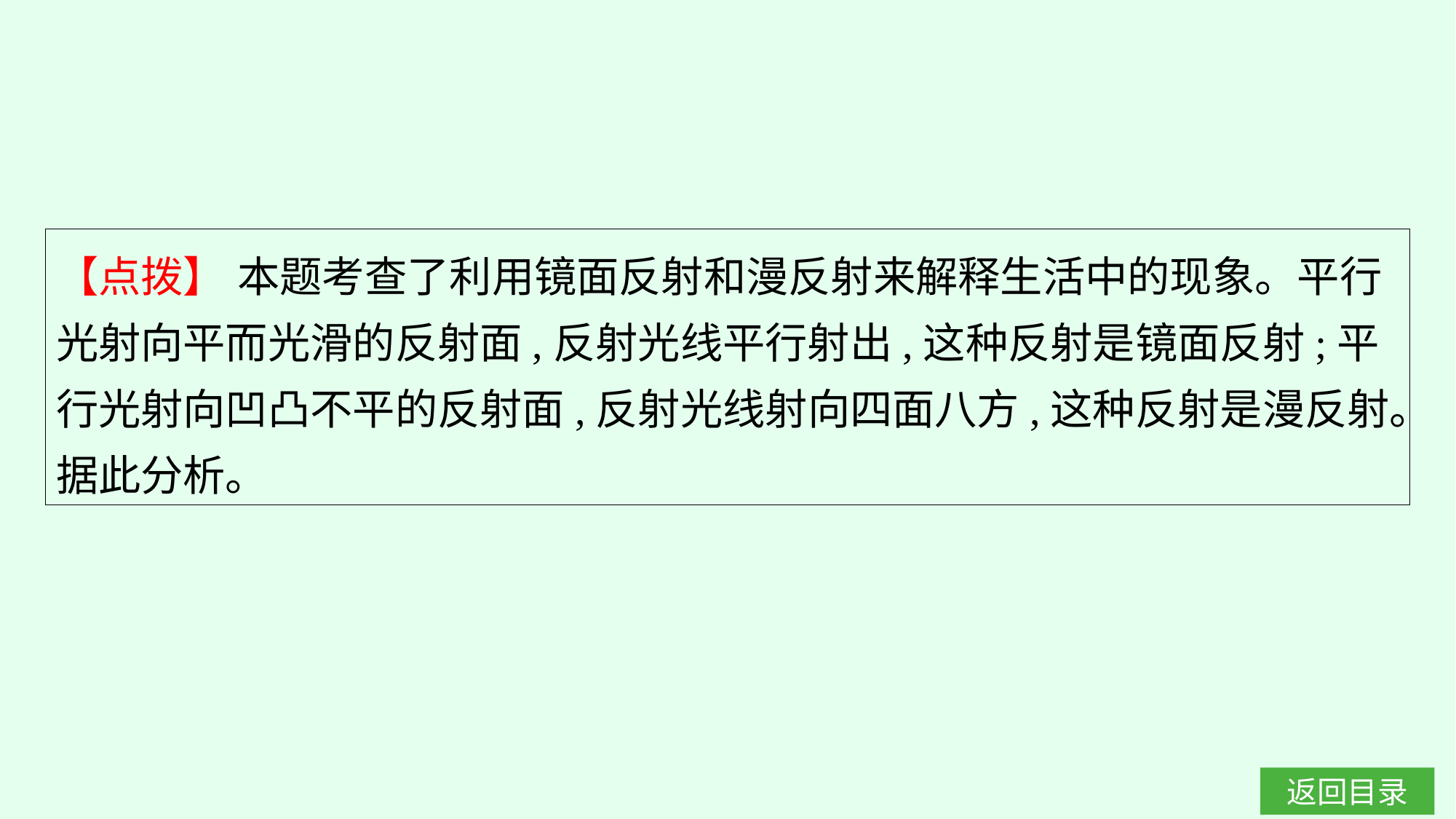

【点拨】 本题考查了利用镜面反射和漫反射来解释生活中的现象。平行光射向平而光滑的反射面,反射光线平行射出,这种反射是镜面反射;平行光射向凹凸不平的反射面,反射光线射向四面八方,这种反射是漫反射。据此分析。